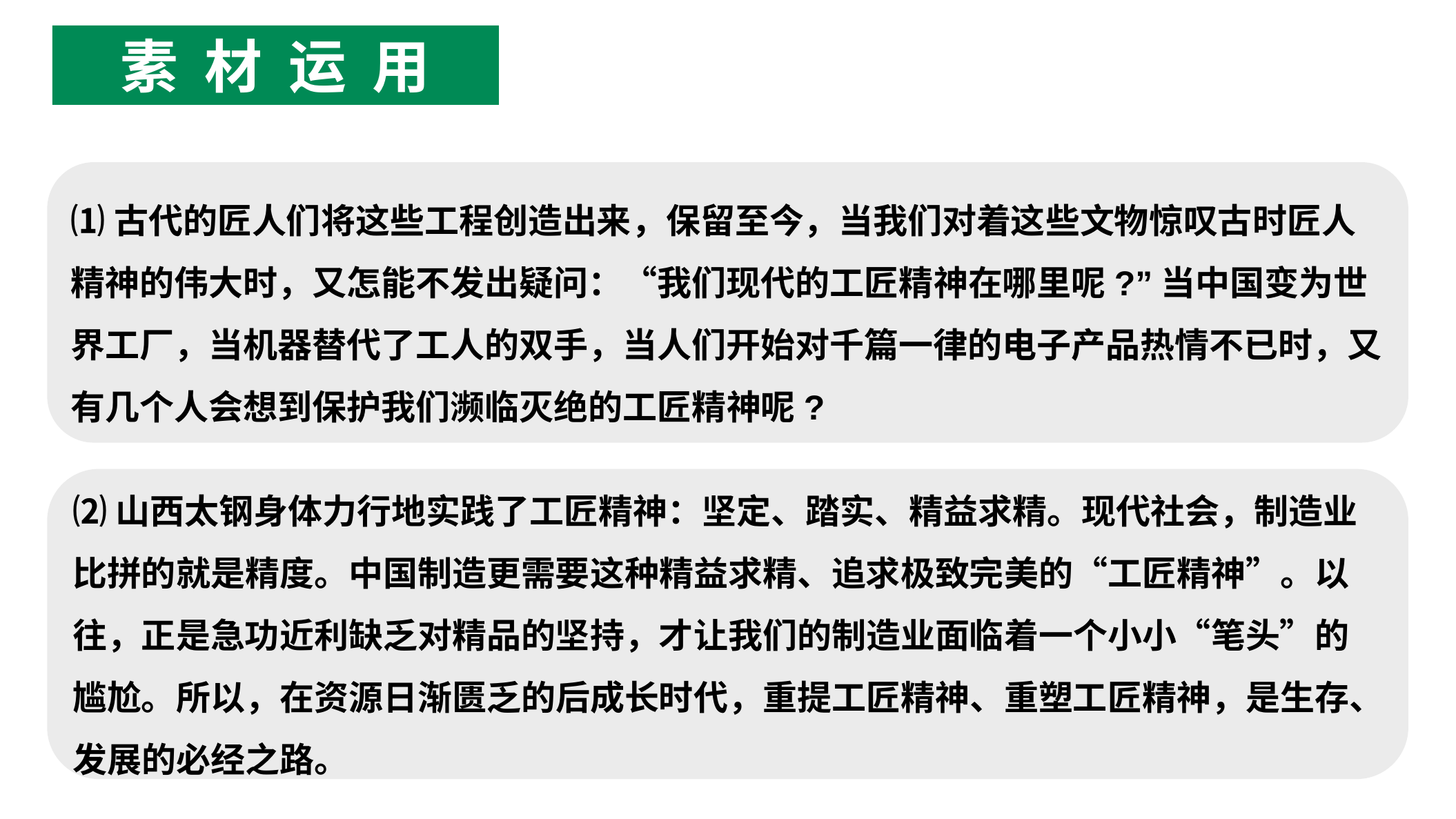

素  材  运  用
⑴古代的匠人们将这些工程创造出来，保留至今，当我们对着这些文物惊叹古时匠人精神的伟大时，又怎能不发出疑问：“我们现代的工匠精神在哪里呢?”当中国变为世界工厂，当机器替代了工人的双手，当人们开始对千篇一律的电子产品热情不已时，又有几个人会想到保护我们濒临灭绝的工匠精神呢?
⑵山西太钢身体力行地实践了工匠精神：坚定、踏实、精益求精。现代社会，制造业比拼的就是精度。中国制造更需要这种精益求精、追求极致完美的“工匠精神”。以往，正是急功近利缺乏对精品的坚持，才让我们的制造业面临着一个小小“笔头”的尴尬。所以，在资源日渐匮乏的后成长时代，重提工匠精神、重塑工匠精神，是生存、发展的必经之路。